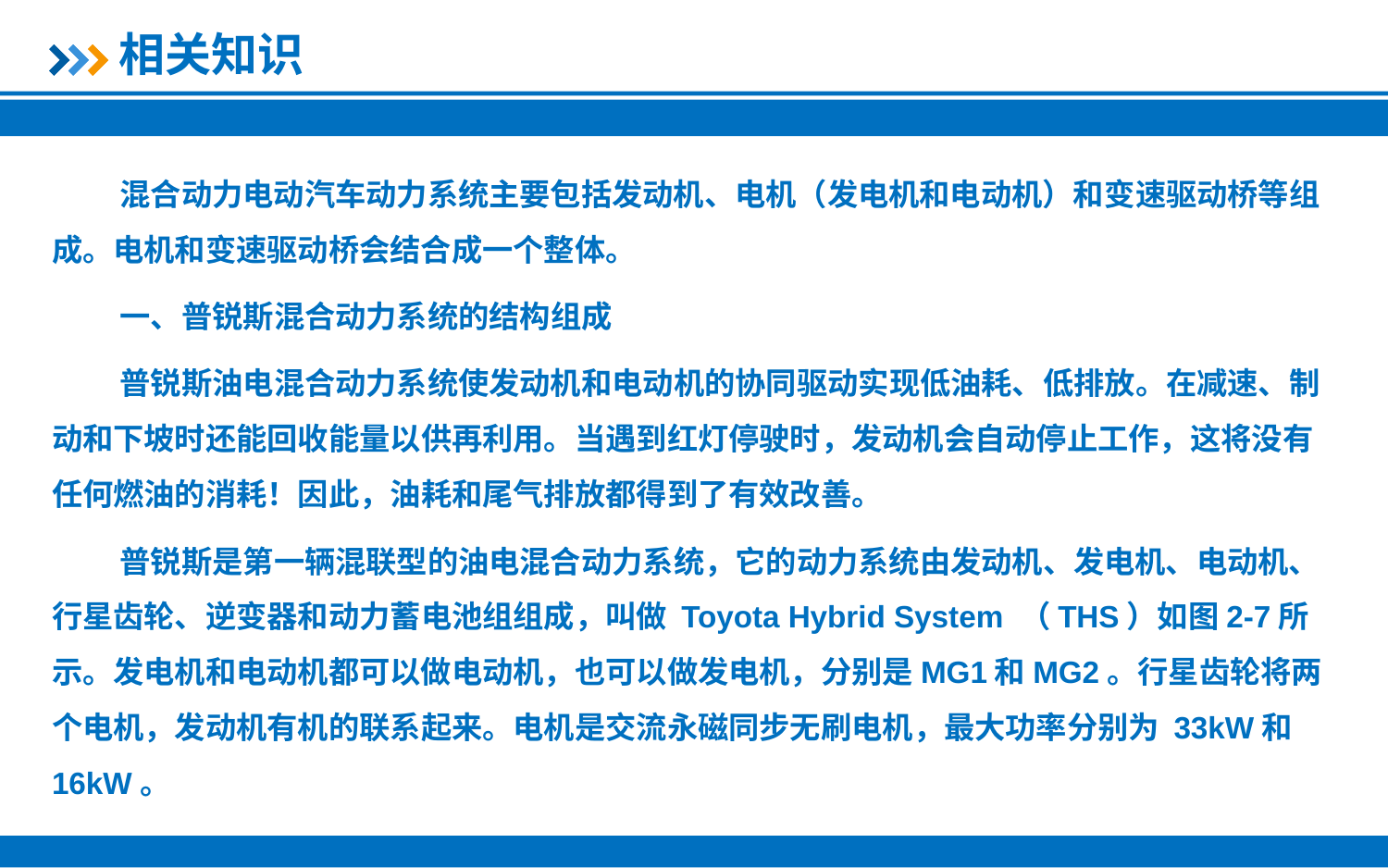

相关知识
混合动力电动汽车动力系统主要包括发动机、电机（发电机和电动机）和变速驱动桥等组成。电机和变速驱动桥会结合成一个整体。
一、普锐斯混合动力系统的结构组成
普锐斯油电混合动力系统使发动机和电动机的协同驱动实现低油耗、低排放。在减速、制动和下坡时还能回收能量以供再利用。当遇到红灯停驶时，发动机会自动停止工作，这将没有任何燃油的消耗！因此，油耗和尾气排放都得到了有效改善。
普锐斯是第一辆混联型的油电混合动力系统，它的动力系统由发动机、发电机、电动机、行星齿轮、逆变器和动力蓄电池组组成，叫做 Toyota Hybrid System （THS）如图2-7所示。发电机和电动机都可以做电动机，也可以做发电机，分别是MG1和MG2。行星齿轮将两个电机，发动机有机的联系起来。电机是交流永磁同步无刷电机，最大功率分别为 33kW和16kW。